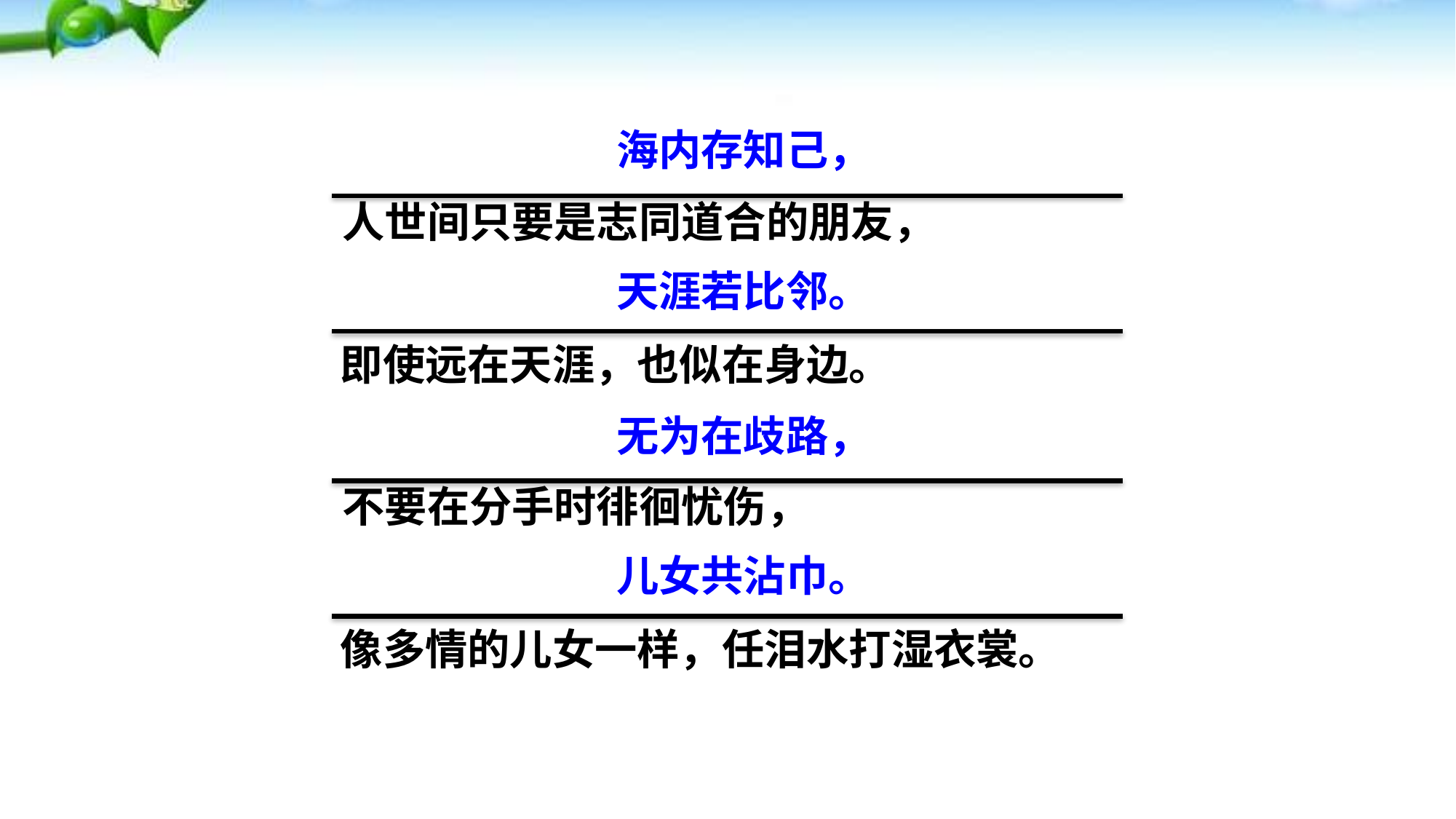

海内存知己，
人世间只要是志同道合的朋友，
天涯若比邻。
即使远在天涯，也似在身边。
无为在歧路，
不要在分手时徘徊忧伤，
儿女共沾巾。
像多情的儿女一样，任泪水打湿衣裳。